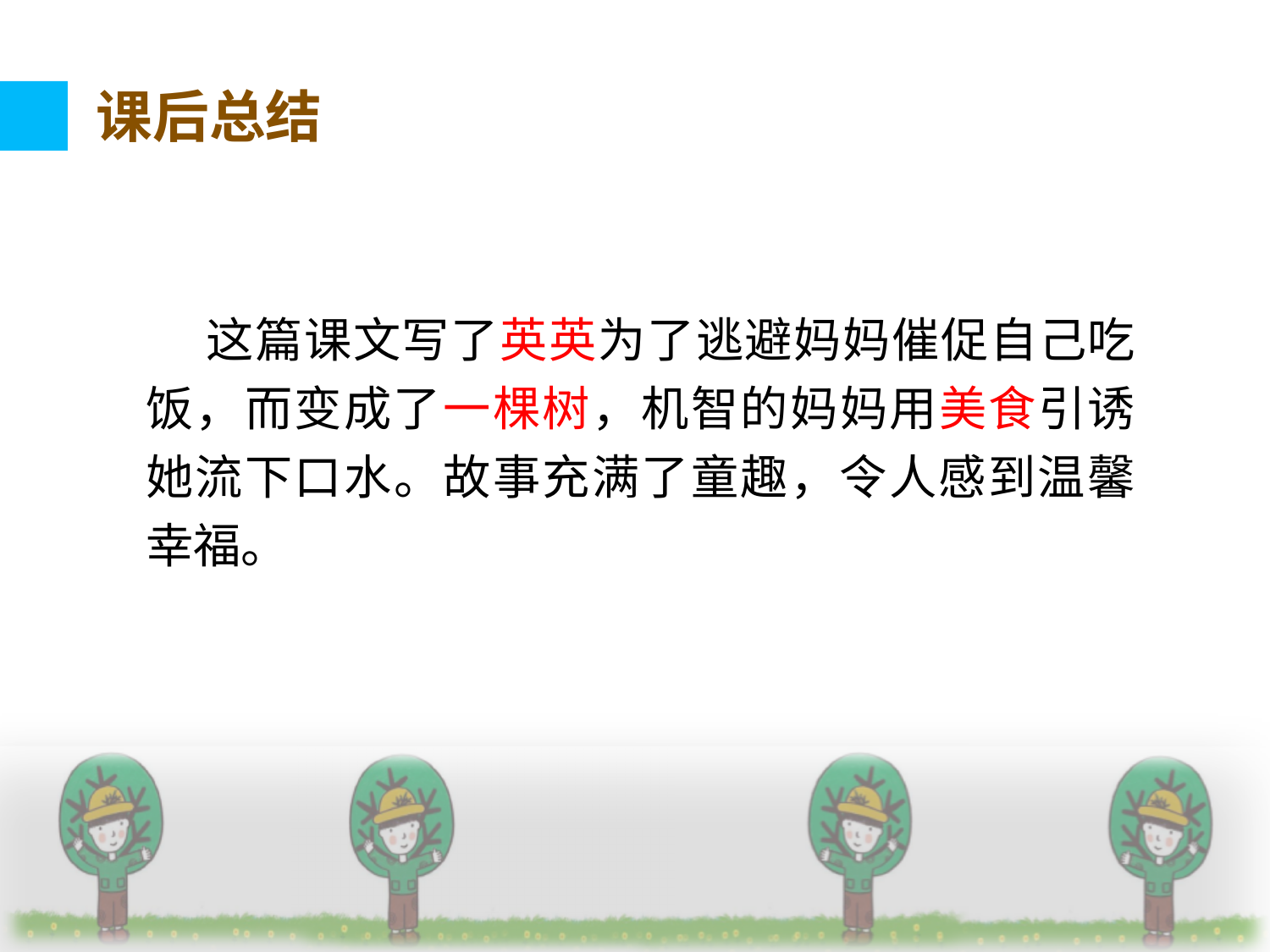

课后总结

    这篇课文写了英英为了逃避妈妈催促自己吃饭，而变成了一棵树，机智的妈妈用美食引诱她流下口水。故事充满了童趣，令人感到温馨幸福。